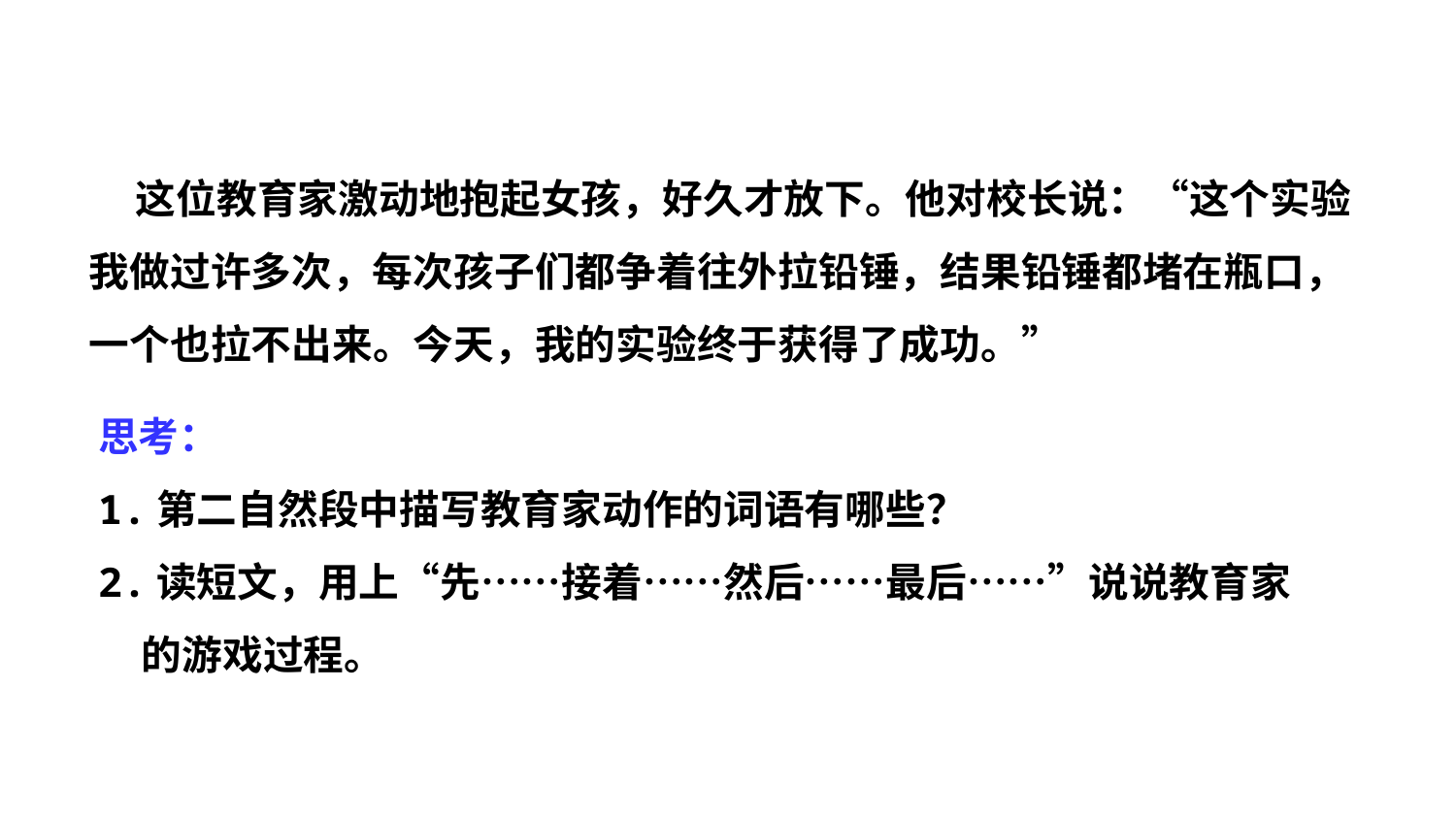

这位教育家激动地抱起女孩，好久才放下。他对校长说：“这个实验我做过许多次，每次孩子们都争着往外拉铅锤，结果铅锤都堵在瓶口，一个也拉不出来。今天，我的实验终于获得了成功。”
思考：
1.第二自然段中描写教育家动作的词语有哪些？
2.读短文，用上“先……接着……然后……最后……”说说教育家的游戏过程。